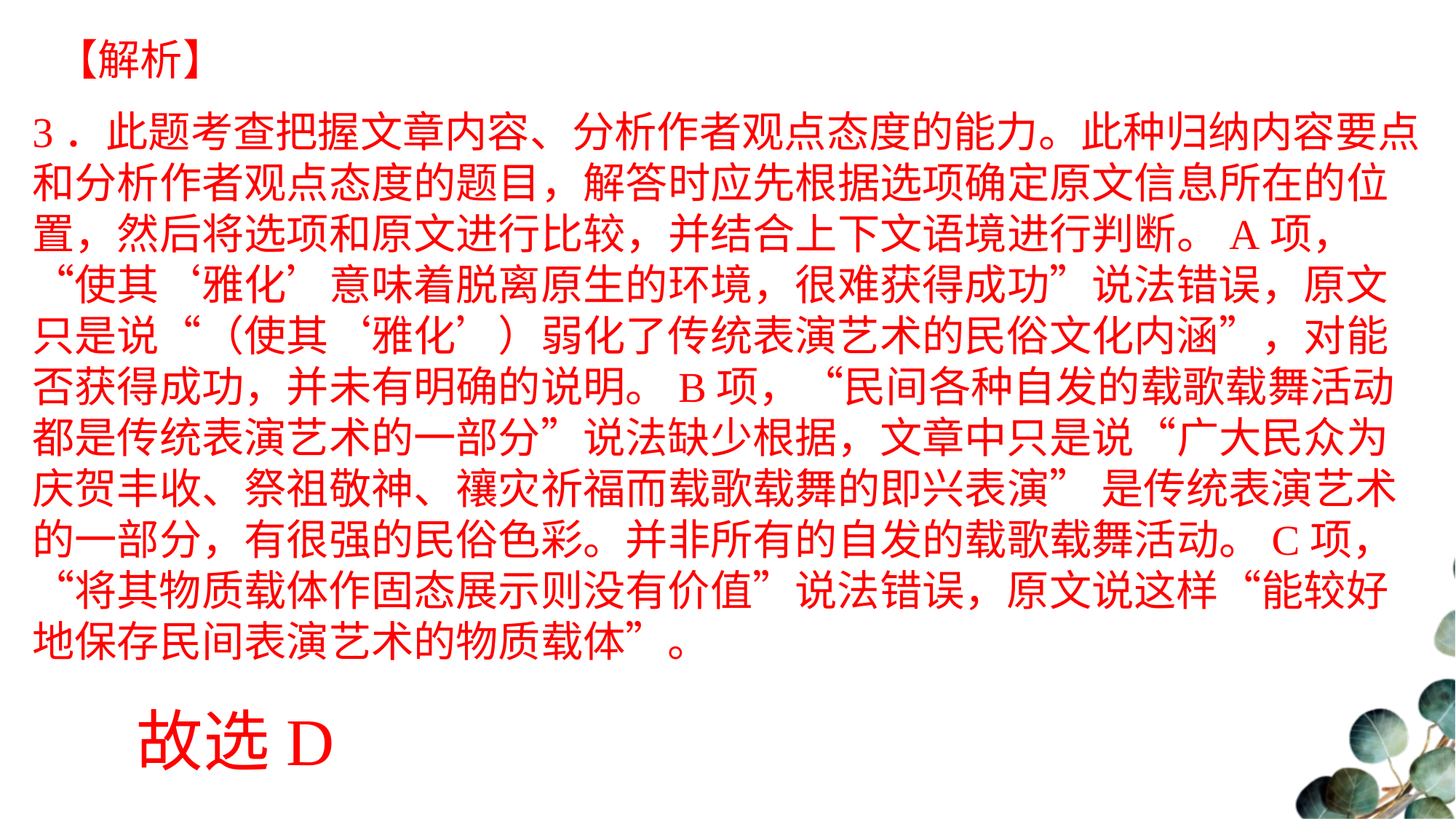

【解析】
3．此题考查把握文章内容、分析作者观点态度的能力。此种归纳内容要点和分析作者观点态度的题目，解答时应先根据选项确定原文信息所在的位置，然后将选项和原文进行比较，并结合上下文语境进行判断。A项，“使其‘雅化’意味着脱离原生的环境，很难获得成功”说法错误，原文只是说“（使其‘雅化’）弱化了传统表演艺术的民俗文化内涵”，对能否获得成功，并未有明确的说明。B项，“民间各种自发的载歌载舞活动都是传统表演艺术的一部分”说法缺少根据，文章中只是说“广大民众为庆贺丰收、祭祖敬神、禳灾祈福而载歌载舞的即兴表演” 是传统表演艺术的一部分，有很强的民俗色彩。并非所有的自发的载歌载舞活动。C项，“将其物质载体作固态展示则没有价值”说法错误，原文说这样“能较好地保存民间表演艺术的物质载体”。
故选D